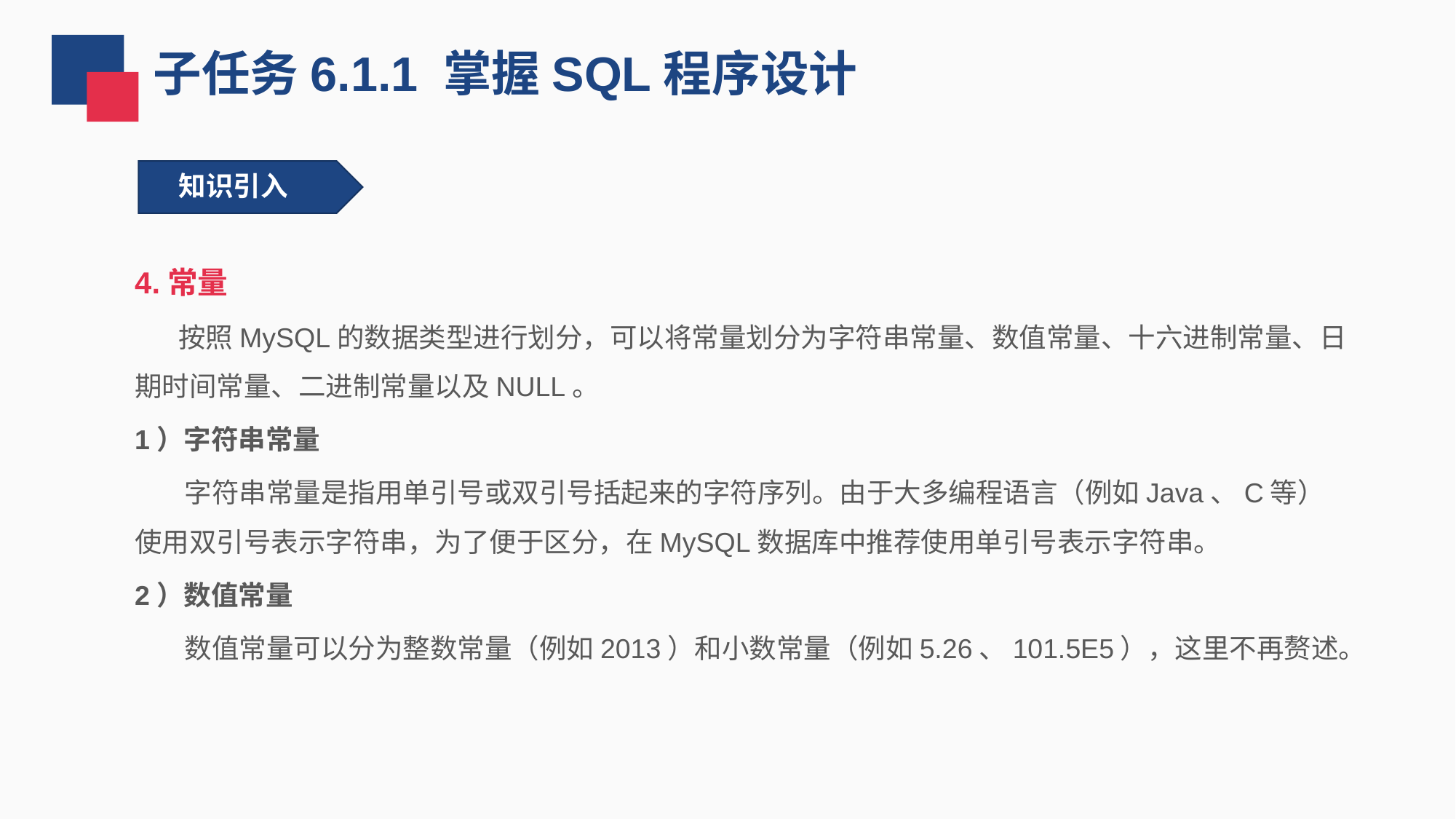

子任务6.1.1 掌握SQL程序设计

知识引入
4.常量
      按照MySQL的数据类型进行划分，可以将常量划分为字符串常量、数值常量、十六进制常量、日期时间常量、二进制常量以及NULL。
1）字符串常量
       字符串常量是指用单引号或双引号括起来的字符序列。由于大多编程语言（例如Java、C等）使用双引号表示字符串，为了便于区分，在MySQL数据库中推荐使用单引号表示字符串。
2）数值常量
       数值常量可以分为整数常量（例如2013）和小数常量（例如5.26、101.5E5），这里不再赘述。